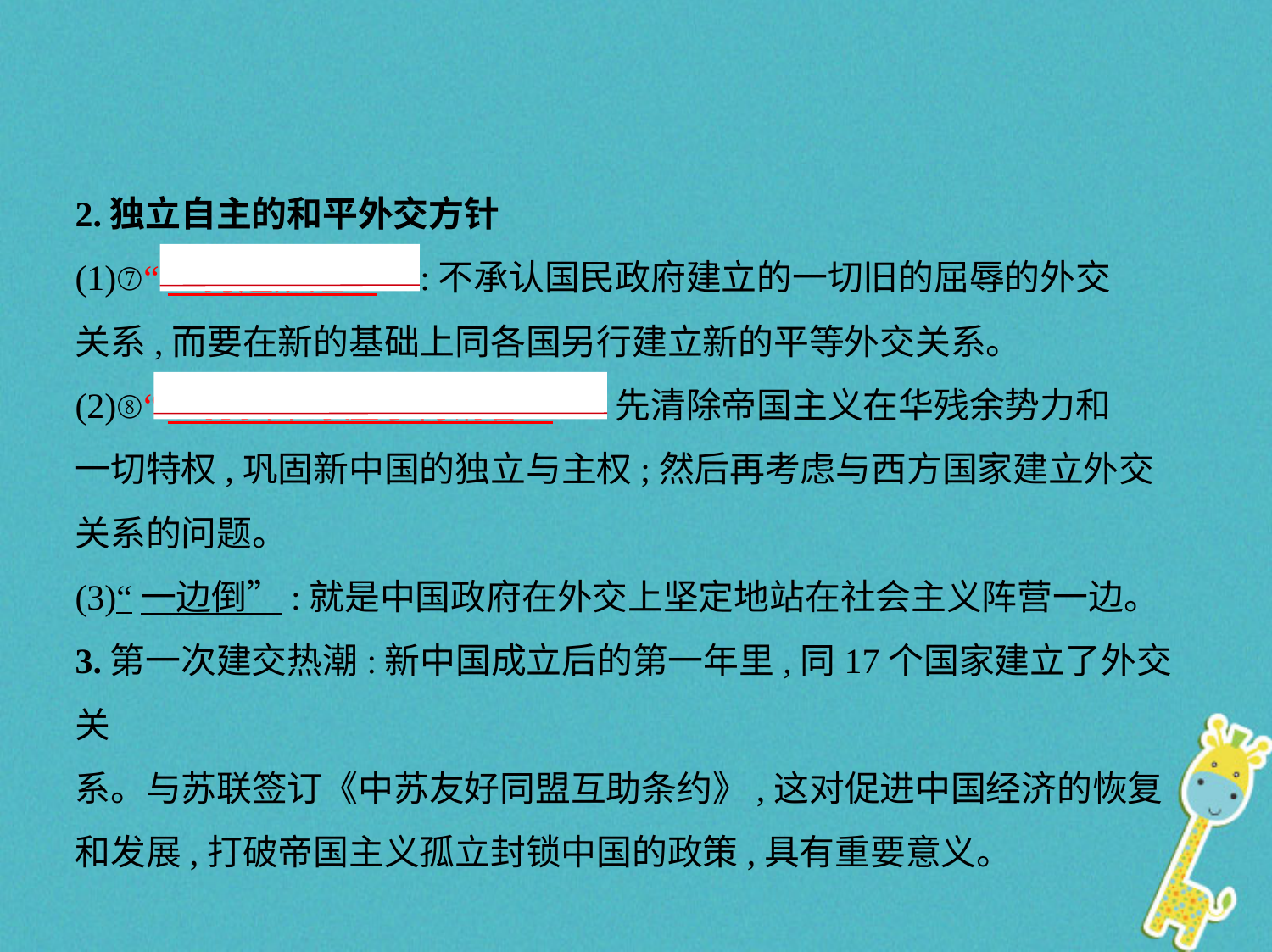

2.独立自主的和平外交方针
(1)⑦“　另起炉灶    ”:不承认国民政府建立的一切旧的屈辱的外交
关系,而要在新的基础上同各国另行建立新的平等外交关系。
(2)⑧“　打扫干净屋子再请客    ”:先清除帝国主义在华残余势力和
一切特权,巩固新中国的独立与主权;然后再考虑与西方国家建立外交
关系的问题。
(3)“一边倒”:就是中国政府在外交上坚定地站在社会主义阵营一边。
3.第一次建交热潮:新中国成立后的第一年里,同17个国家建立了外交关
系。与苏联签订《中苏友好同盟互助条约》,这对促进中国经济的恢复
和发展,打破帝国主义孤立封锁中国的政策,具有重要意义。